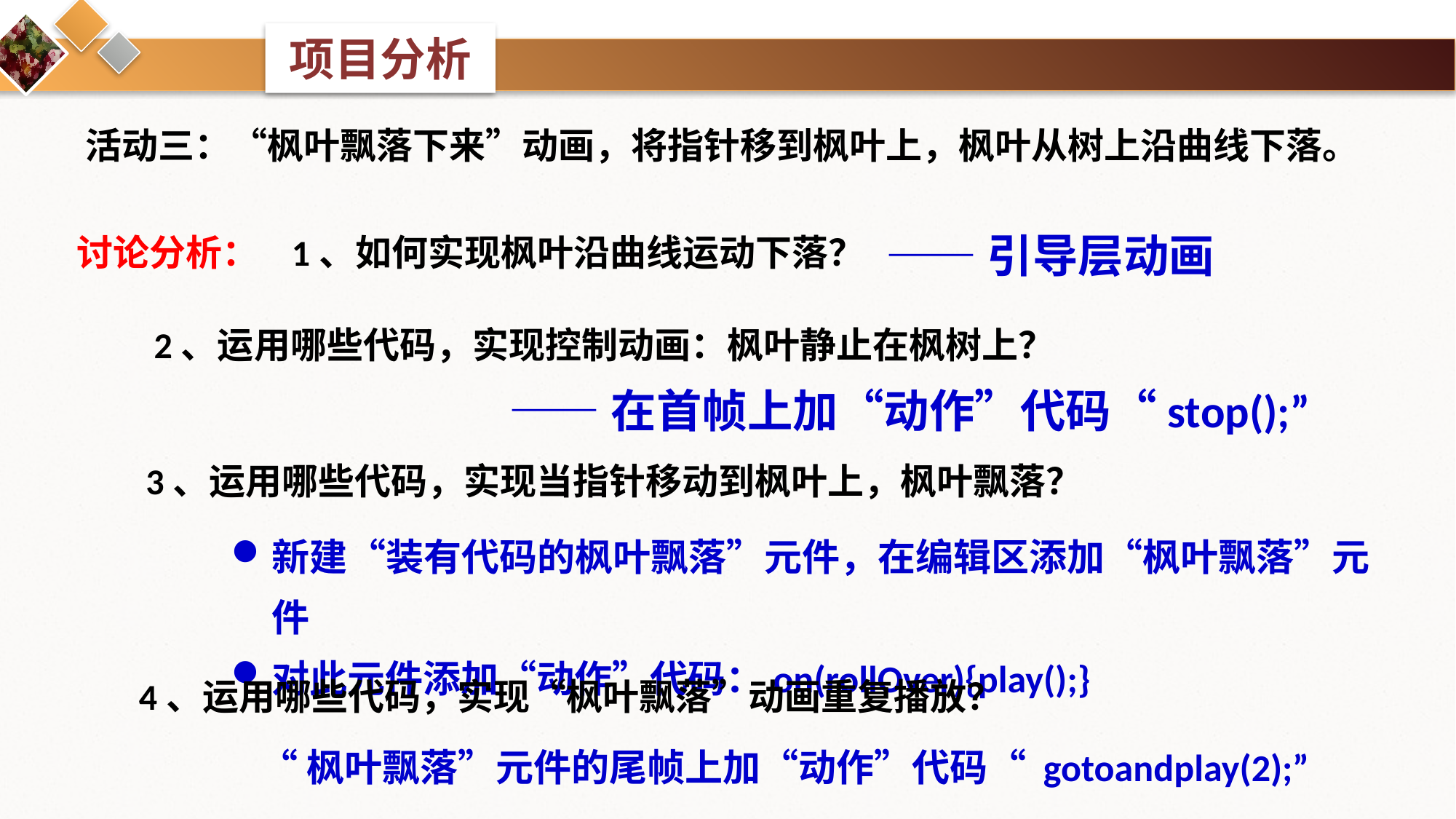

项目分析
活动三：“枫叶飘落下来”动画，将指针移到枫叶上，枫叶从树上沿曲线下落。
讨论分析：   1、如何实现枫叶沿曲线运动下落？
——引导层动画
 2、运用哪些代码，实现控制动画：枫叶静止在枫树上？
——在首帧上加“动作”代码“stop();”
3、运用哪些代码，实现当指针移动到枫叶上，枫叶飘落？
新建“装有代码的枫叶飘落”元件，在编辑区添加“枫叶飘落”元件
对此元件添加“动作”代码：on(rollOver){play();}
4、运用哪些代码，实现“枫叶飘落”动画重复播放？
“枫叶飘落”元件的尾帧上加“动作”代码“ gotoandplay(2);”